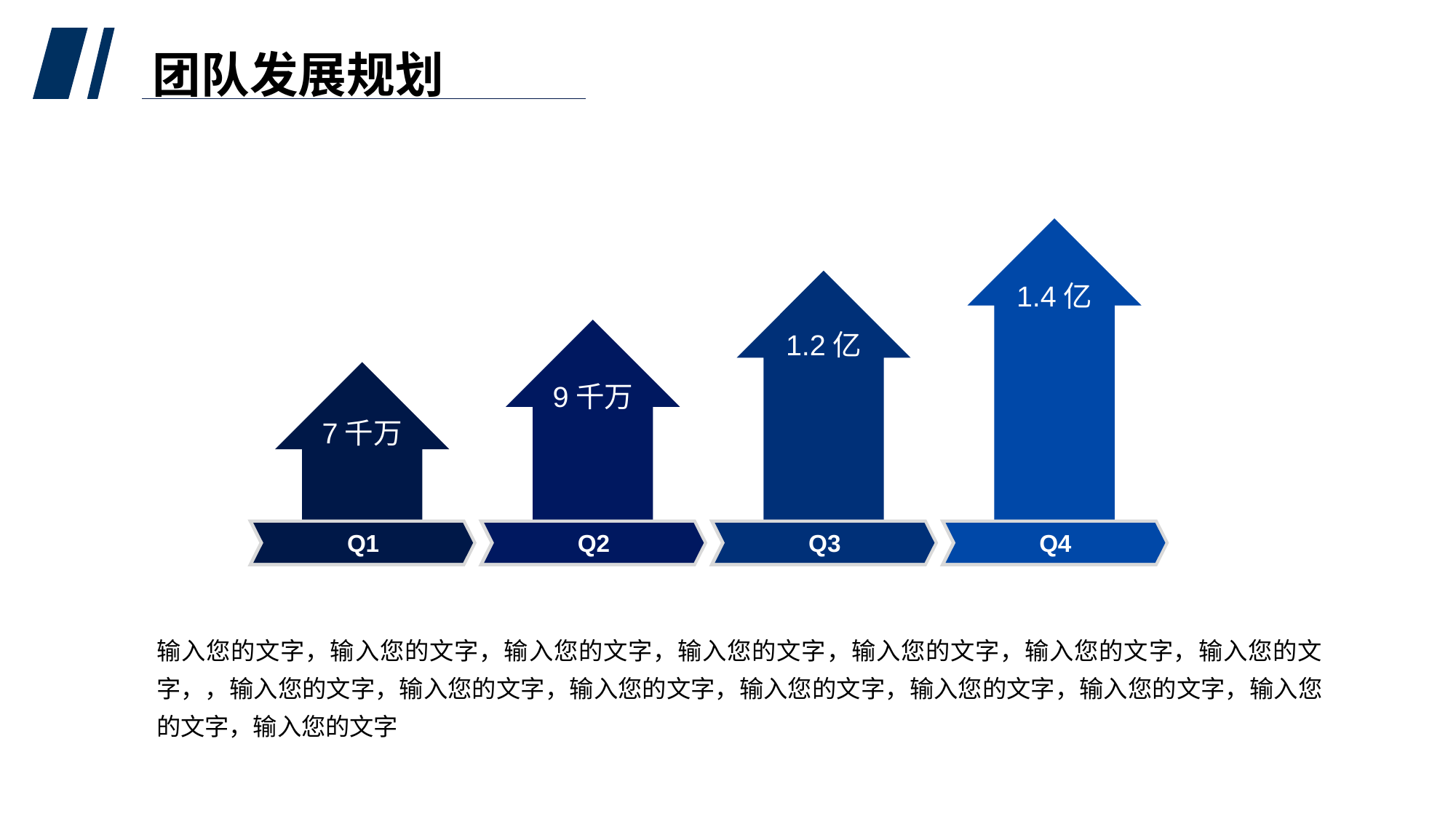

团队发展规划
1.4亿

1.2亿

9千万
7千万

Q2

Q3

Q4

Q1
输入您的文字，输入您的文字，输入您的文字，输入您的文字，输入您的文字，输入您的文字，输入您的文字，，输入您的文字，输入您的文字，输入您的文字，输入您的文字，输入您的文字，输入您的文字，输入您的文字，输入您的文字